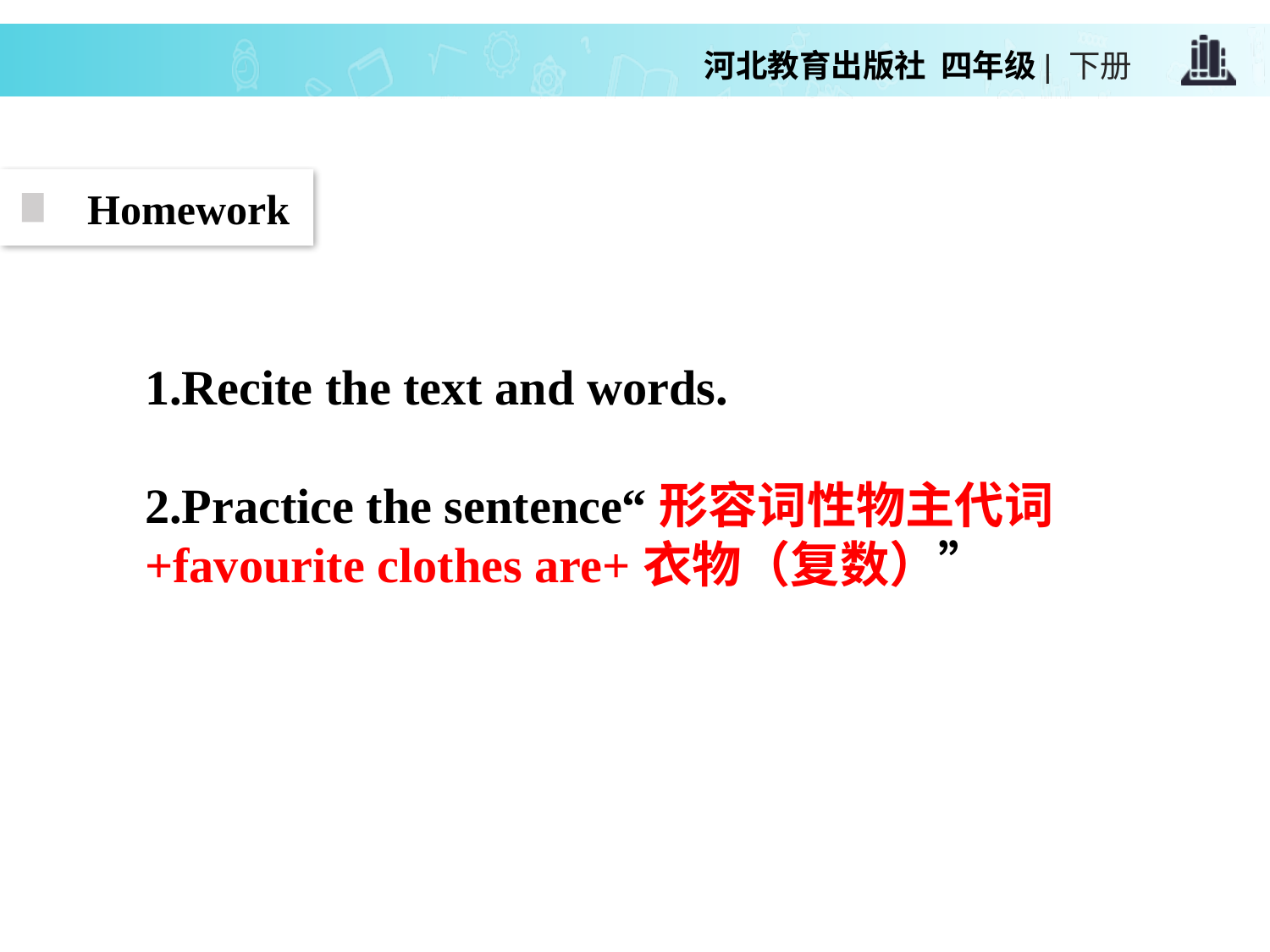

Homework

1.Recite the text and words.

2.Practice the sentence“形容词性物主代词+favourite clothes are+衣物（复数）”